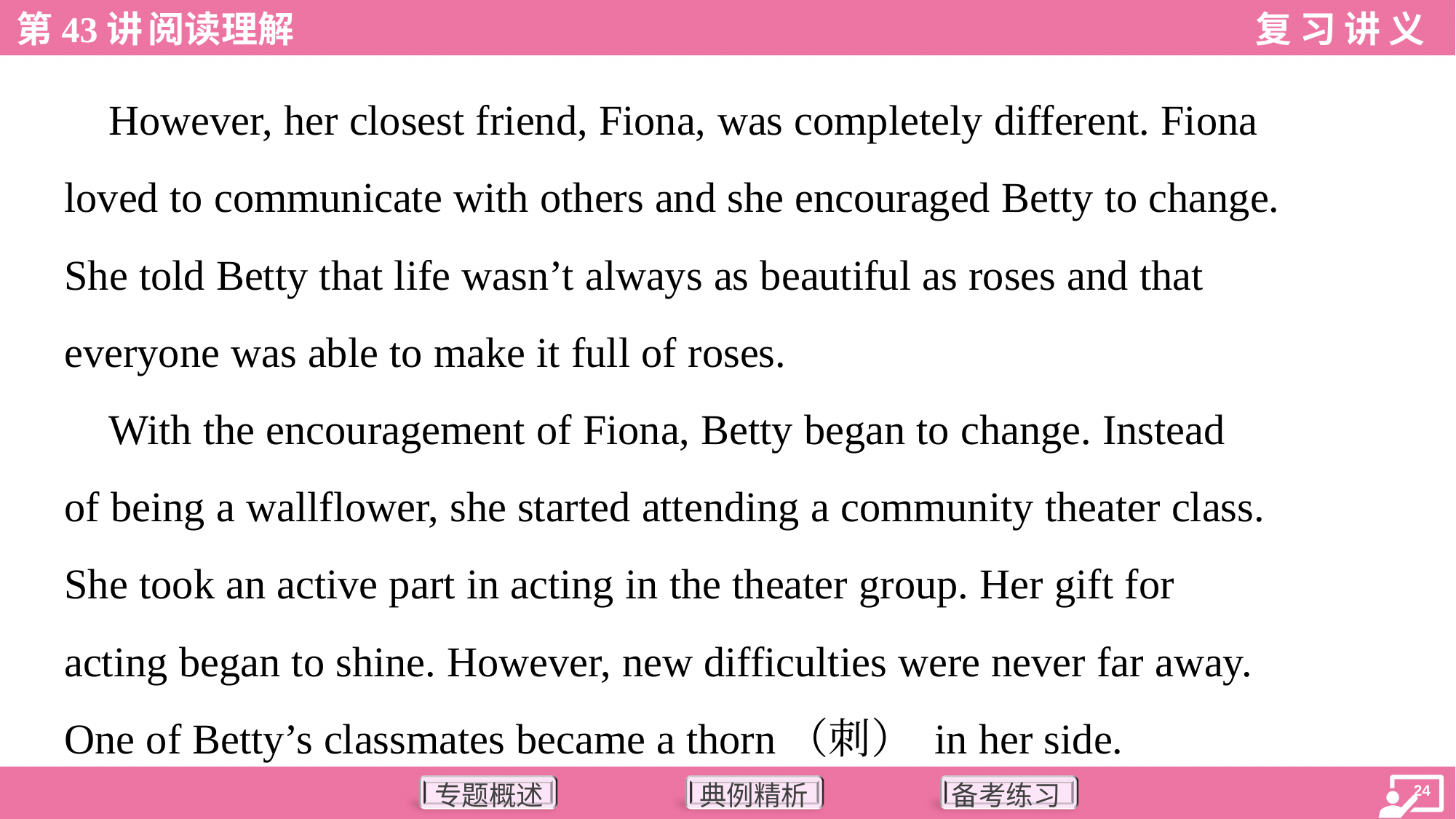

However, her closest friend, Fiona, was completely different. Fiona
loved to communicate with others and she encouraged Betty to change.
She told Betty that life wasn’t always as beautiful as roses and that
everyone was able to make it full of roses.
    With the encouragement of Fiona, Betty began to change. Instead
of being a wallflower, she started attending a community theater class.
She took an active part in acting in the theater group. Her gift for
acting began to shine. However, new difficulties were never far away.
One of Betty’s classmates became a thorn（刺） in her side.